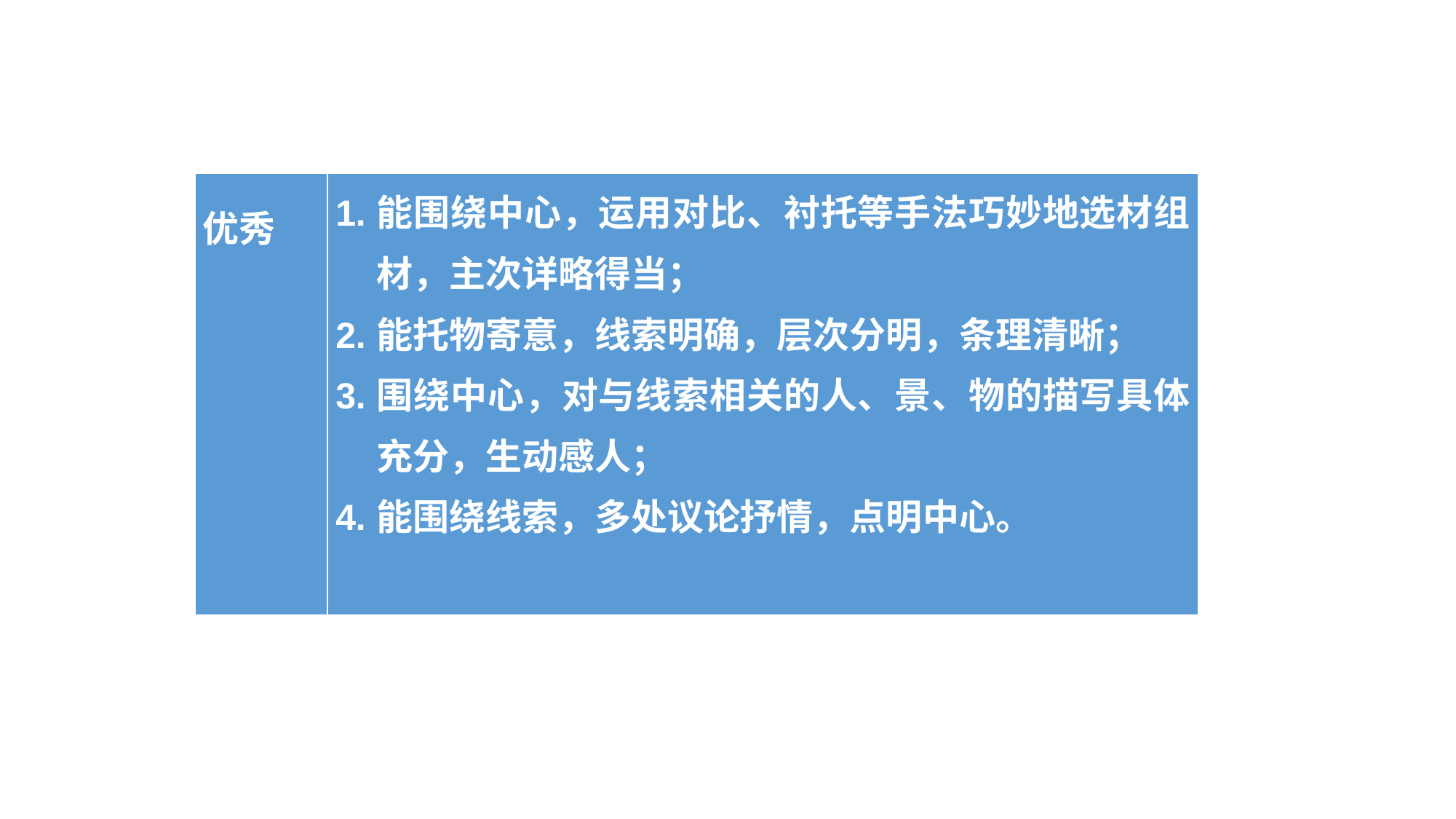

| 优秀 | 能围绕中心，运用对比、衬托等手法巧妙地选材组材，主次详略得当； 能托物寄意，线索明确，层次分明，条理清晰； 围绕中心，对与线索相关的人、景、物的描写具体充分，生动感人； 能围绕线索，多处议论抒情，点明中心。 |
| --- | --- |